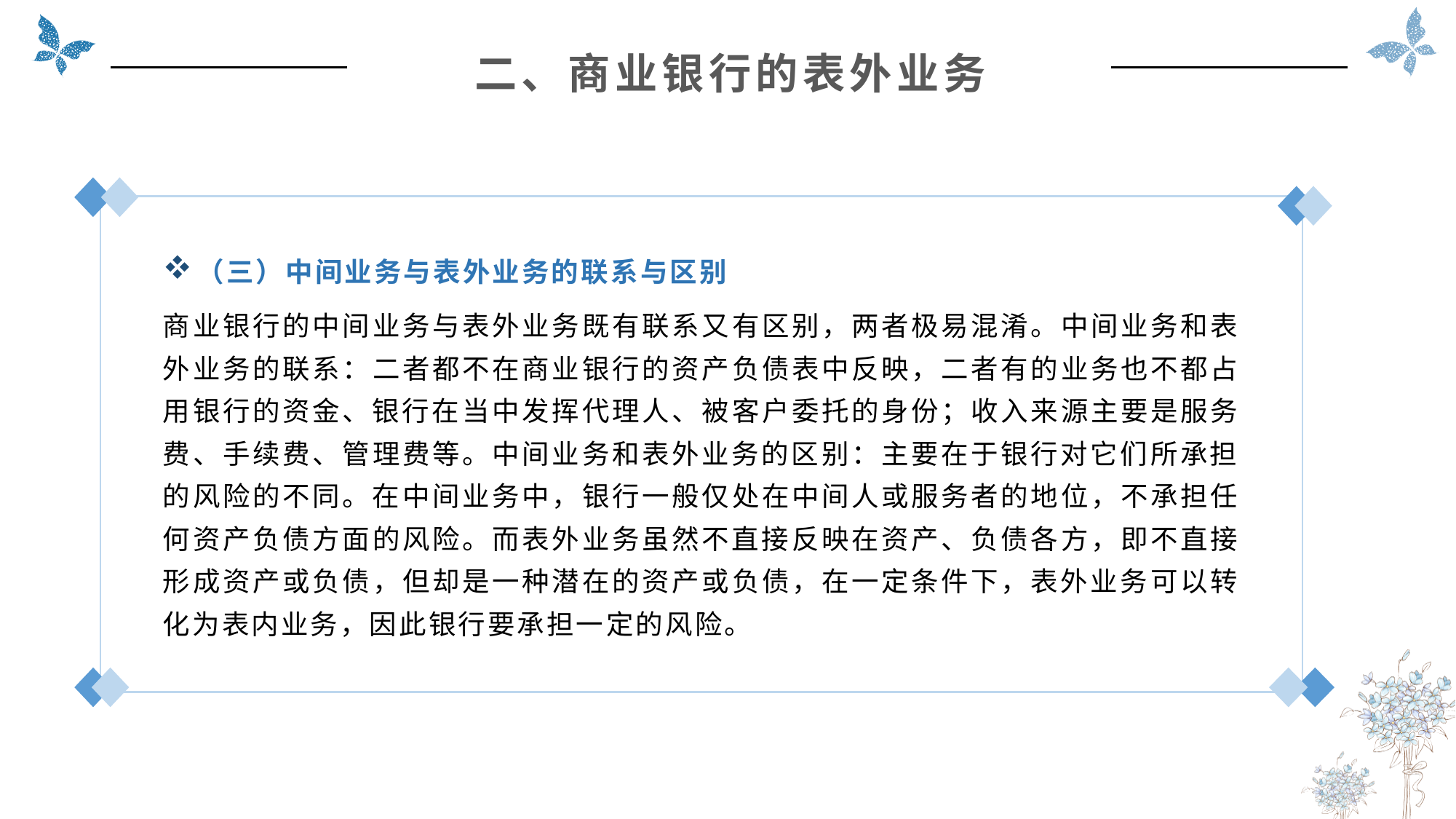

二、商业银行的表外业务

（三）中间业务与表外业务的联系与区别
商业银行的中间业务与表外业务既有联系又有区别，两者极易混淆。中间业务和表外业务的联系：二者都不在商业银行的资产负债表中反映，二者有的业务也不都占用银行的资金、银行在当中发挥代理人、被客户委托的身份；收入来源主要是服务费、手续费、管理费等。中间业务和表外业务的区别：主要在于银行对它们所承担的风险的不同。在中间业务中，银行一般仅处在中间人或服务者的地位，不承担任何资产负债方面的风险。而表外业务虽然不直接反映在资产、负债各方，即不直接形成资产或负债，但却是一种潜在的资产或负债，在一定条件下，表外业务可以转化为表内业务，因此银行要承担一定的风险。